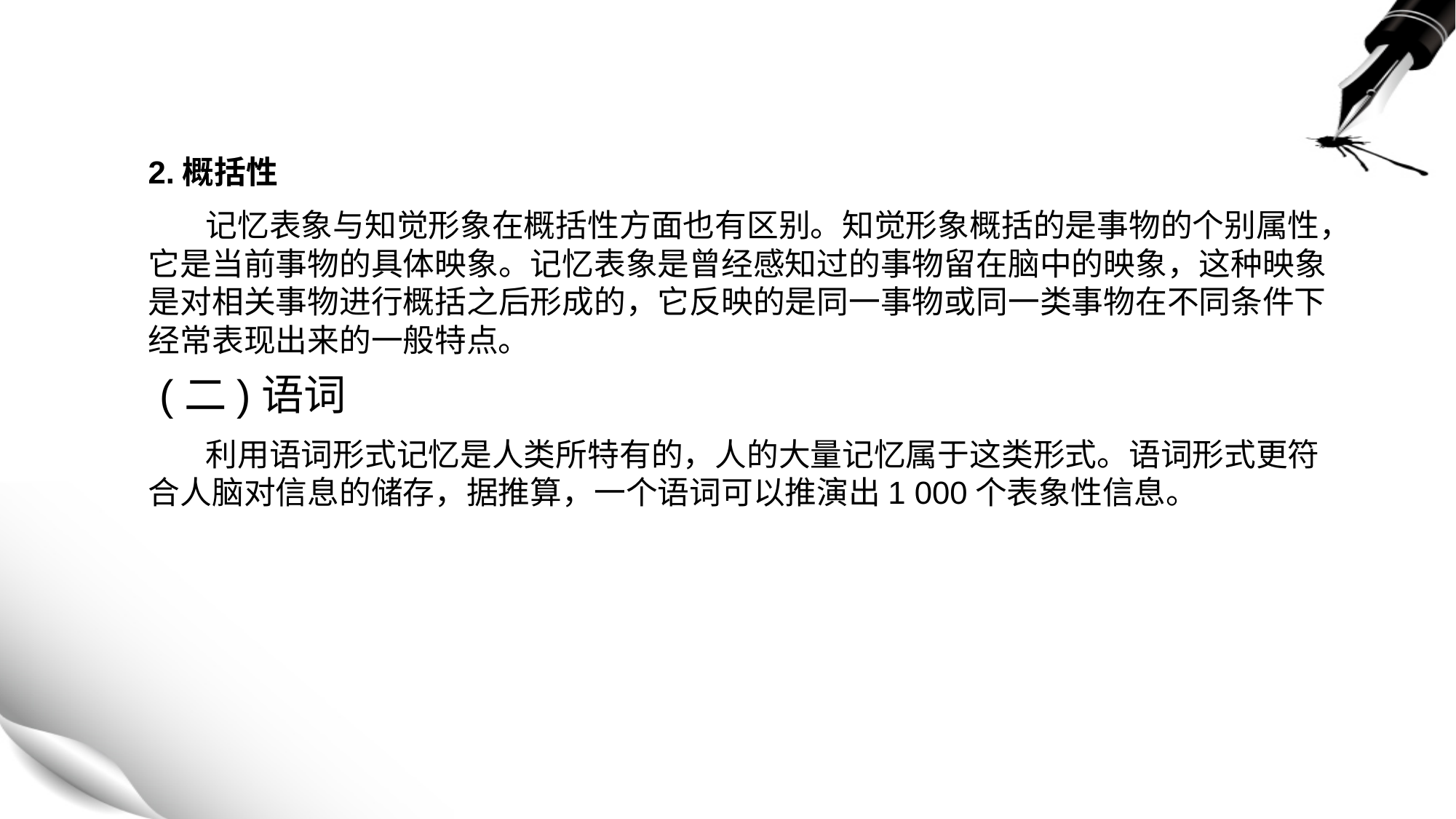

2.概括性
       记忆表象与知觉形象在概括性方面也有区别。知觉形象概括的是事物的个别属性，它是当前事物的具体映象。记忆表象是曾经感知过的事物留在脑中的映象，这种映象是对相关事物进行概括之后形成的，它反映的是同一事物或同一类事物在不同条件下经常表现出来的一般特点。
 (二)语词
       利用语词形式记忆是人类所特有的，人的大量记忆属于这类形式。语词形式更符合人脑对信息的储存，据推算，一个语词可以推演出1 000个表象性信息。